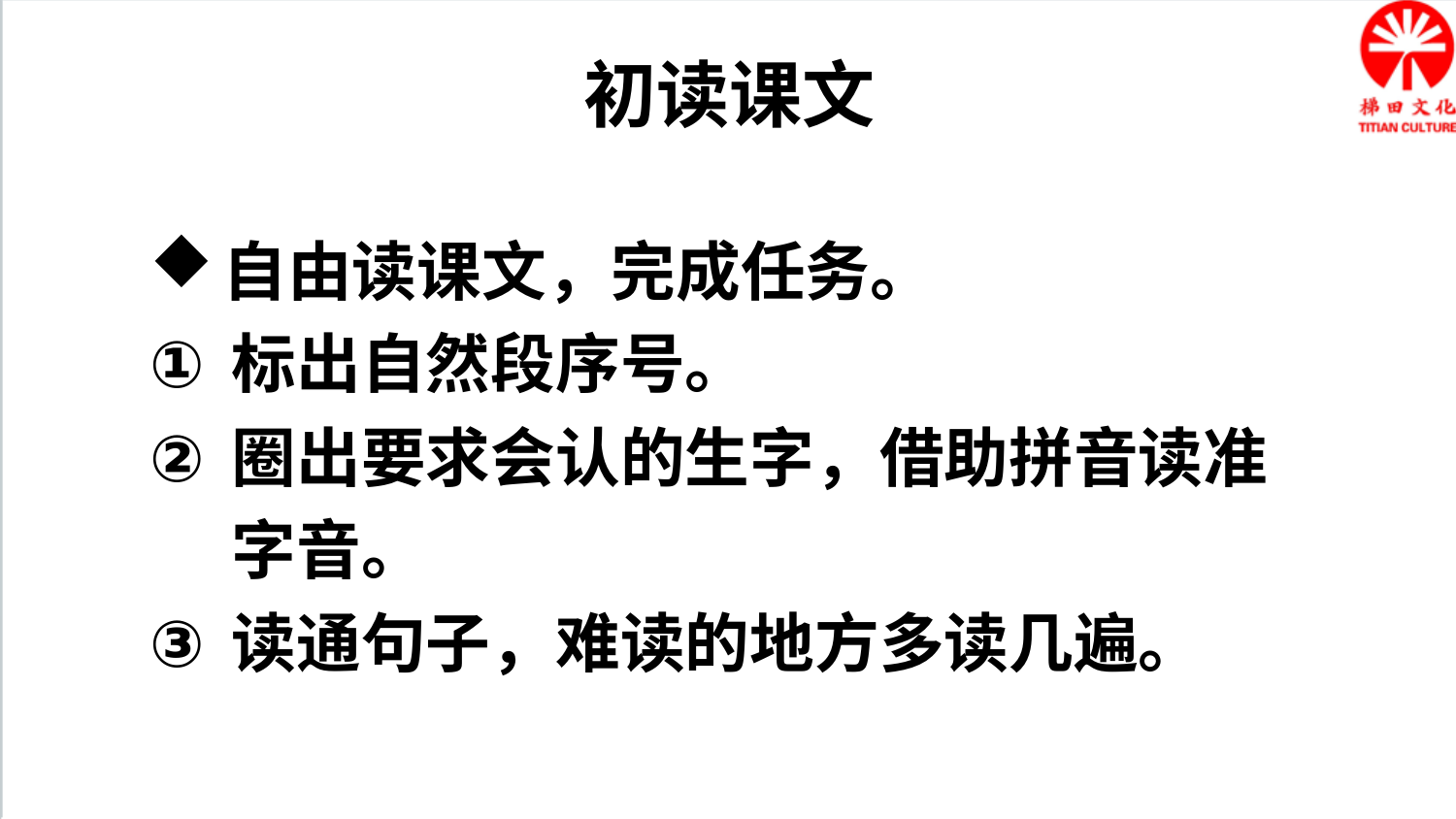

初读课文
自由读课文，完成任务。
标出自然段序号。
圈出要求会认的生字，借助拼音读准字音。
读通句子，难读的地方多读几遍。